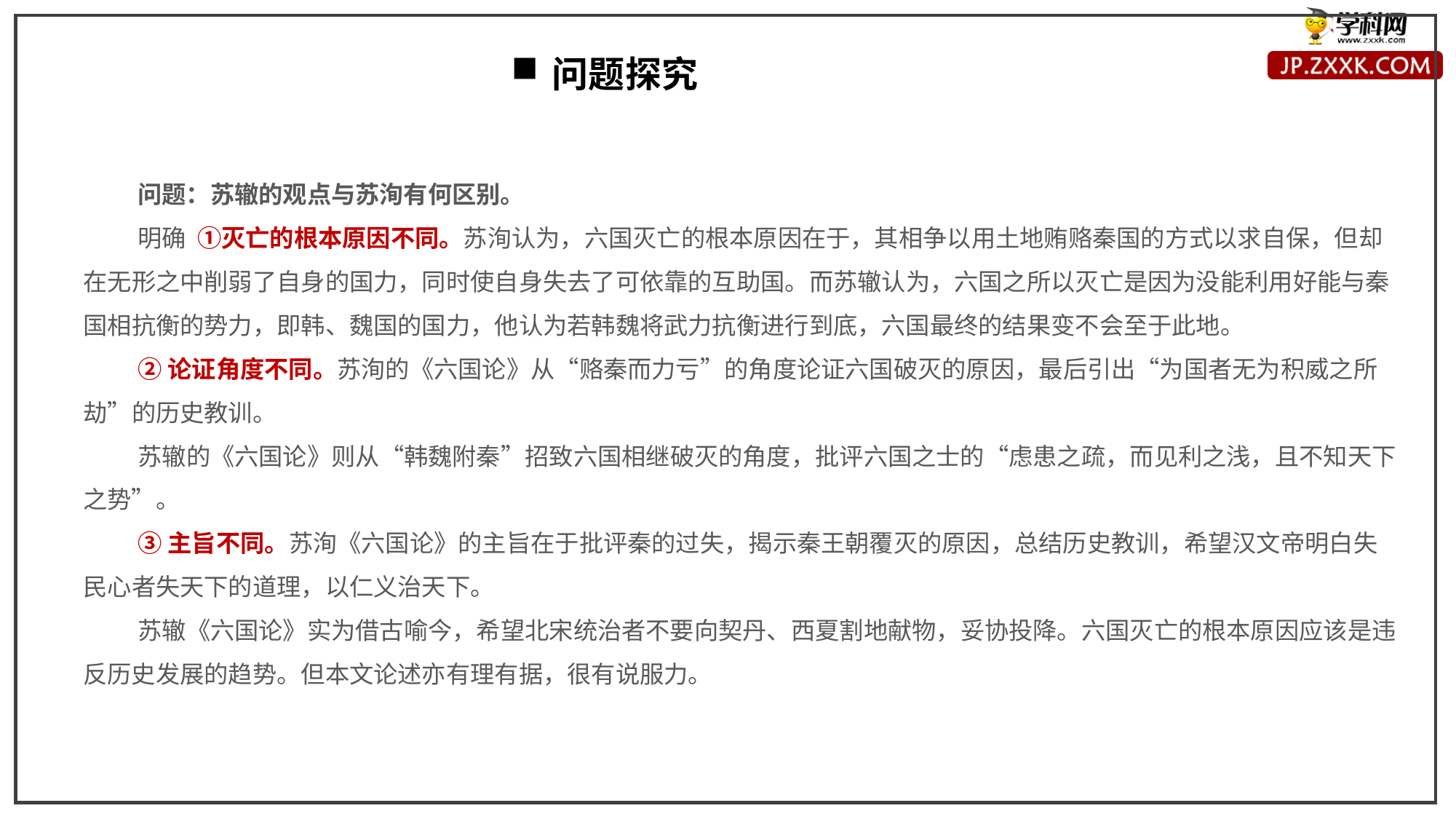

问题探究
问题：苏辙的观点与苏洵有何区别。
明确  ①灭亡的根本原因不同。苏洵认为，六国灭亡的根本原因在于，其相争以用土地贿赂秦国的方式以求自保，但却在无形之中削弱了自身的国力，同时使自身失去了可依靠的互助国。而苏辙认为，六国之所以灭亡是因为没能利用好能与秦国相抗衡的势力，即韩、魏国的国力，他认为若韩魏将武力抗衡进行到底，六国最终的结果变不会至于此地。
②论证角度不同。苏洵的《六国论》从“赂秦而力亏”的角度论证六国破灭的原因，最后引出“为国者无为积威之所劫”的历史教训。
苏辙的《六国论》则从“韩魏附秦”招致六国相继破灭的角度，批评六国之士的“虑患之疏，而见利之浅，且不知天下之势”。
③主旨不同。苏洵《六国论》的主旨在于批评秦的过失，揭示秦王朝覆灭的原因，总结历史教训，希望汉文帝明白失民心者失天下的道理，以仁义治天下。
苏辙《六国论》实为借古喻今，希望北宋统治者不要向契丹、西夏割地献物，妥协投降。六国灭亡的根本原因应该是违反历史发展的趋势。但本文论述亦有理有据，很有说服力。